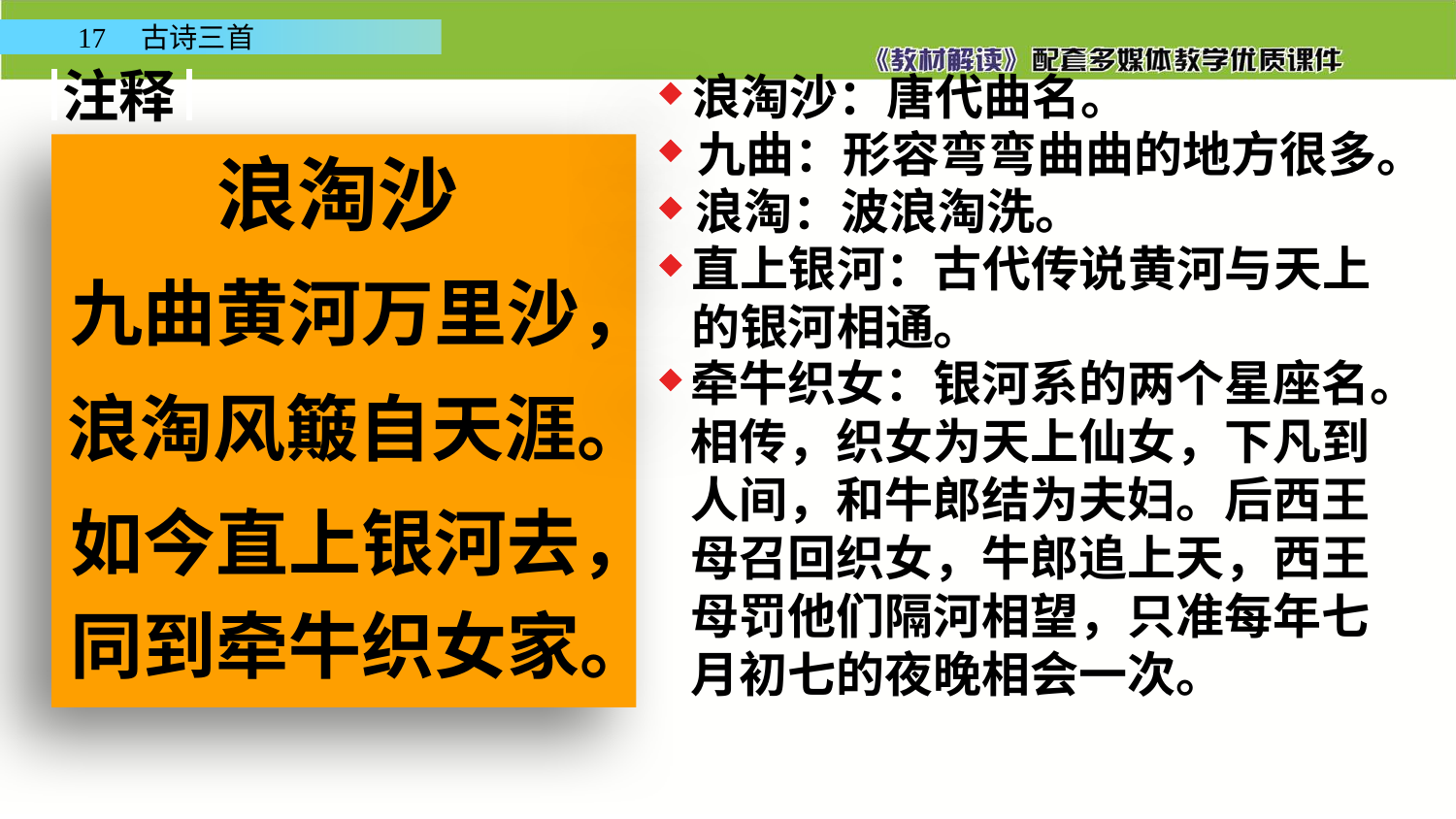

注释

浪淘沙：唐代曲名。

九曲：形容弯弯曲曲的地方很多。

浪淘沙
浪淘：波浪淘洗。

直上银河：古代传说黄河与天上
的银河相通。

九曲黄河万里沙，
牵牛织女：银河系的两个星座名。
相传，织女为天上仙女，下凡到人间，和牛郎结为夫妇。后西王
母召回织女，牛郎追上天，西王母罚他们隔河相望，只准每年七月初七的夜晚相会一次。

浪淘风簸自天涯。
如今直上银河去，
同到牵牛织女家。